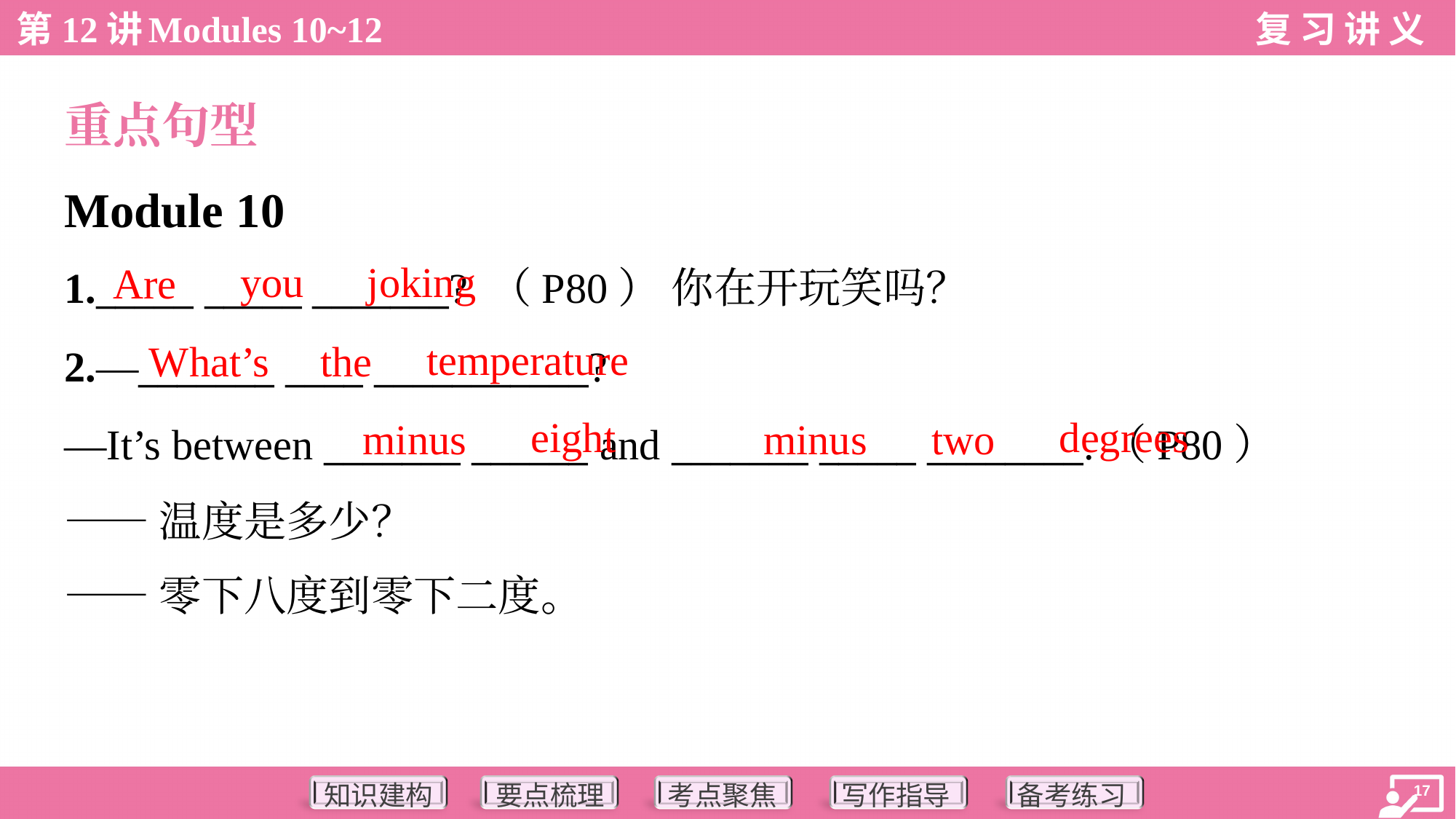

重点句型
Module 10
you
joking
Are
1._____ _____ _______? （P80） 你在开玩笑吗？
temperature
What’s
the
2.—_______ ____ ___________?
—It’s between _______ ______ and _______ _____ ________.（P80）
——温度是多少？
——零下八度到零下二度。
eight
degrees
minus
minus
two